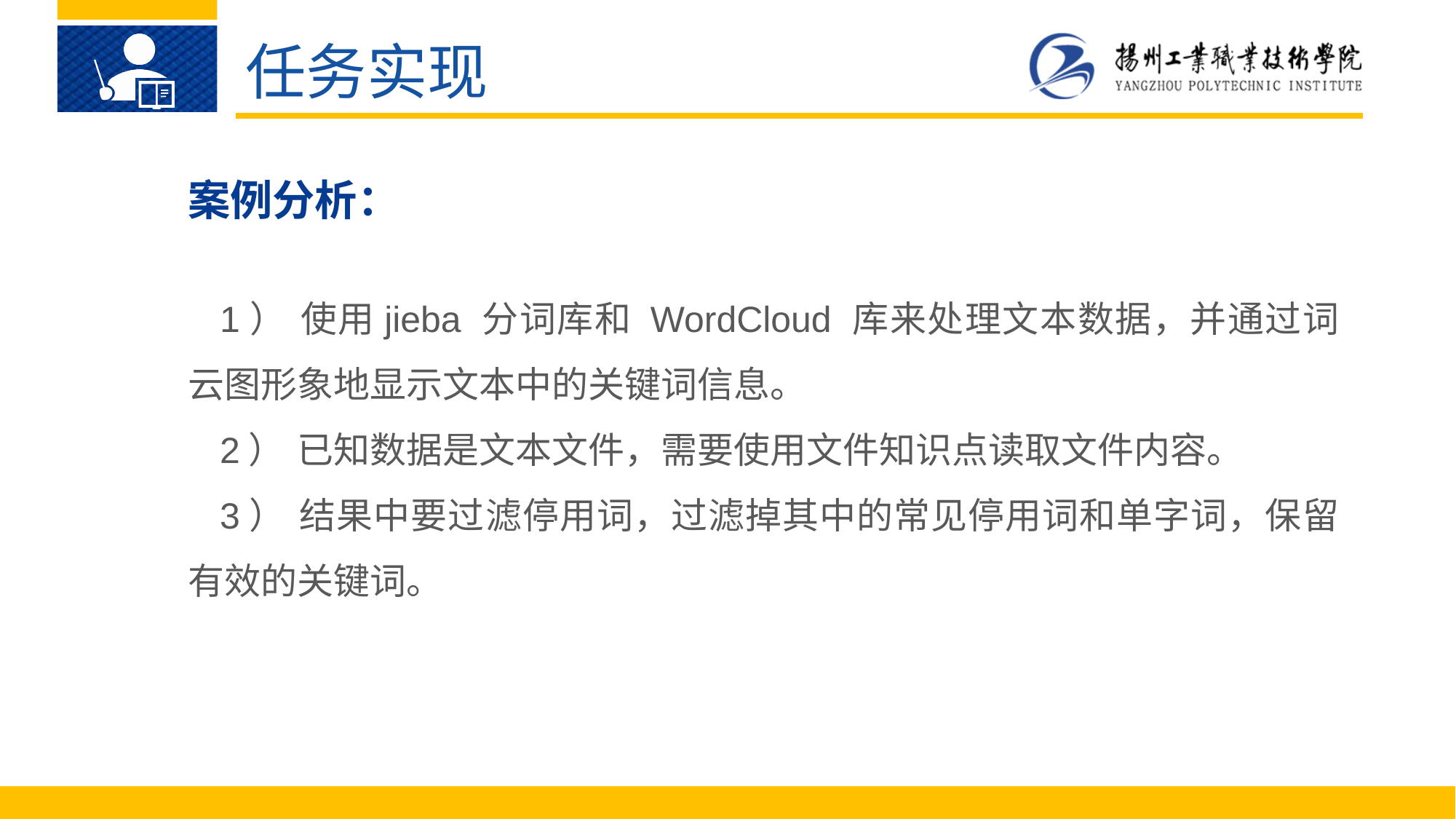

任务实现
案例分析：
1）	使用jieba 分词库和 WordCloud 库来处理文本数据，并通过词云图形象地显示文本中的关键词信息。
2）	已知数据是文本文件，需要使用文件知识点读取文件内容。
3）	结果中要过滤停用词，过滤掉其中的常见停用词和单字词，保留有效的关键词。